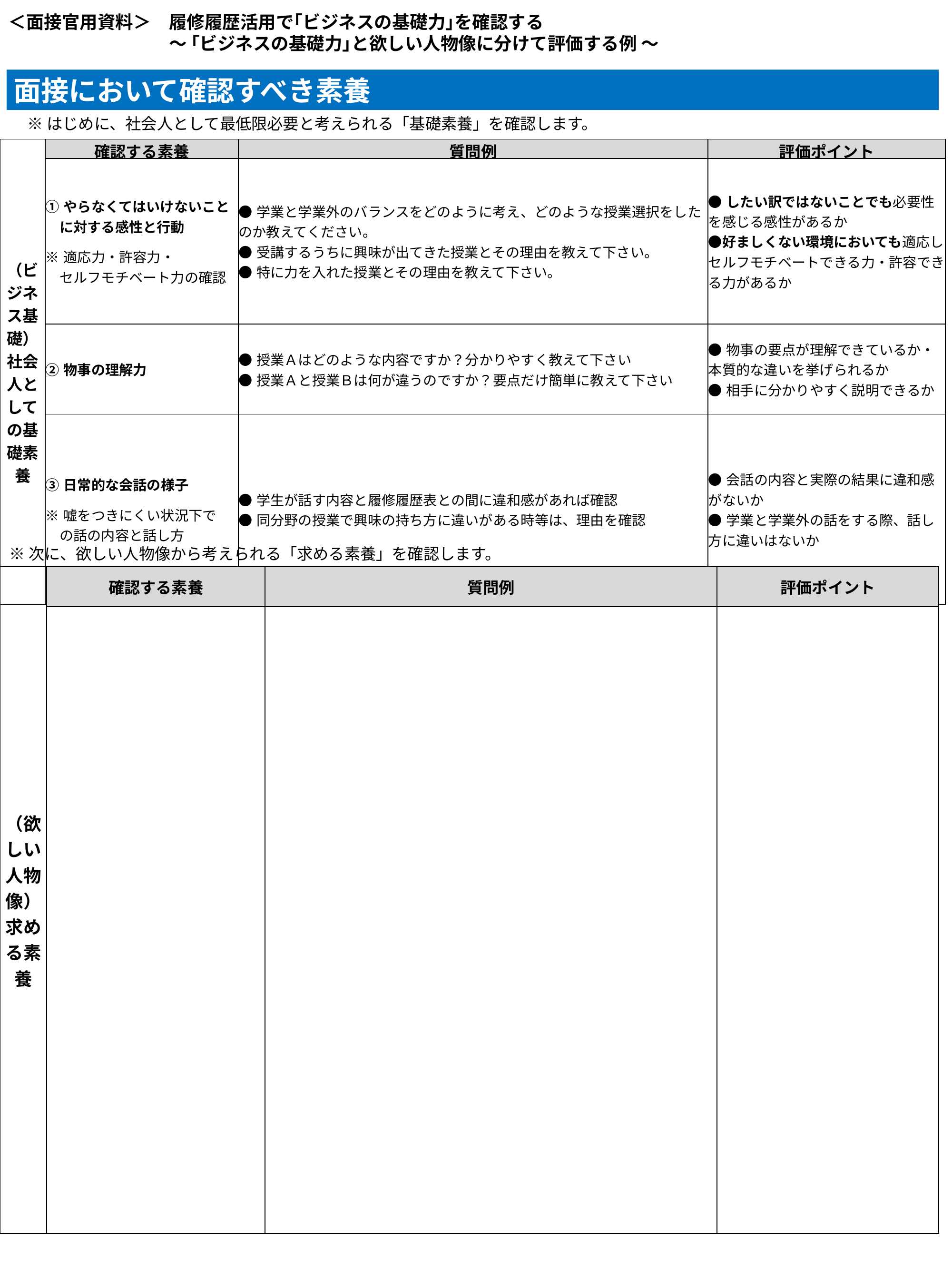

＜面接官用資料＞　履修履歴活用で｢ビジネスの基礎力｣を確認する
　　　　　　　　　～ ｢ビジネスの基礎力｣と欲しい人物像に分けて評価する例 ～
面接において確認すべき素養
※はじめに、社会人として最低限必要と考えられる「基礎素養」を確認します。
| （ビジネス基礎） 社会人としての基礎素養 | 確認する素養 | 質問例 | 評価ポイント |
| --- | --- | --- | --- |
|  | ①やらなくてはいけないこと 　に対する感性と行動 ※適応力・許容力・ 　セルフモチベート力の確認 | ●学業と学業外のバランスをどのように考え、どのような授業選択をしたのか教えてください。 ●受講するうちに興味が出てきた授業とその理由を教えて下さい。 ●特に力を入れた授業とその理由を教えて下さい。 | ●したい訳ではないことでも必要性を感じる感性があるか ●好ましくない環境においても適応しセルフモチベートできる力・許容できる力があるか |
|  | ②物事の理解力 | ●授業Ａはどのような内容ですか？分かりやすく教えて下さい ●授業Ａと授業Ｂは何が違うのですか？要点だけ簡単に教えて下さい | ●物事の要点が理解できているか・本質的な違いを挙げられるか ●相手に分かりやすく説明できるか |
|  | ③日常的な会話の様子 ※嘘をつきにくい状況下で 　の話の内容と話し方 | ●学生が話す内容と履修履歴表との間に違和感があれば確認 ●同分野の授業で興味の持ち方に違いがある時等は、理由を確認 | ●会話の内容と実際の結果に違和感がないか ●学業と学業外の話をする際、話し方に違いはないか |
※次に、欲しい人物像から考えられる「求める素養」を確認します。
| （欲しい人物像） 求める素養 | 確認する素養 | 質問例 | 評価ポイント |
| --- | --- | --- | --- |
|  |  |  |  |